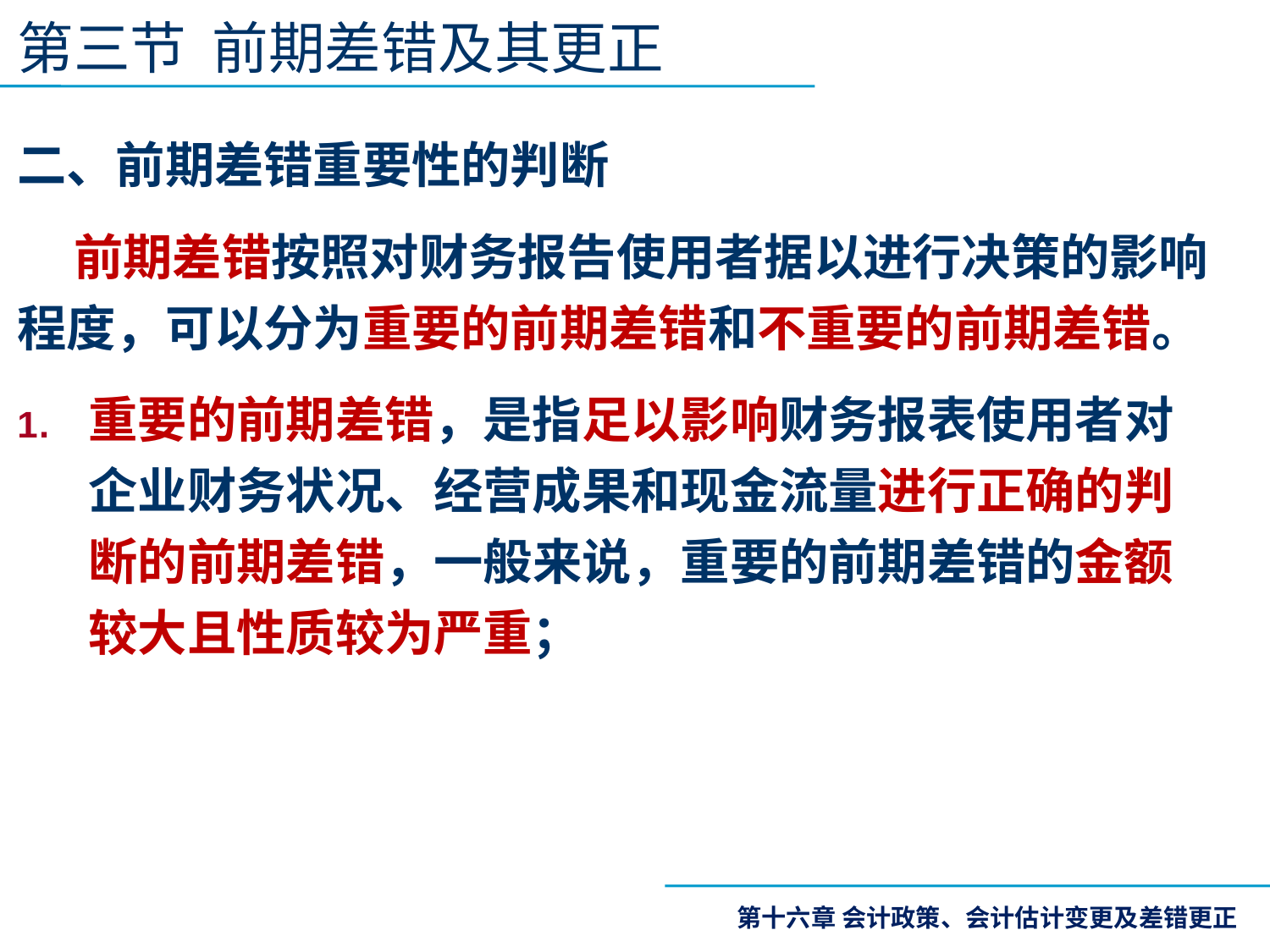

第三节  前期差错及其更正
二、前期差错重要性的判断
    前期差错按照对财务报告使用者据以进行决策的影响程度，可以分为重要的前期差错和不重要的前期差错。
重要的前期差错，是指足以影响财务报表使用者对企业财务状况、经营成果和现金流量进行正确的判断的前期差错，一般来说，重要的前期差错的金额较大且性质较为严重；